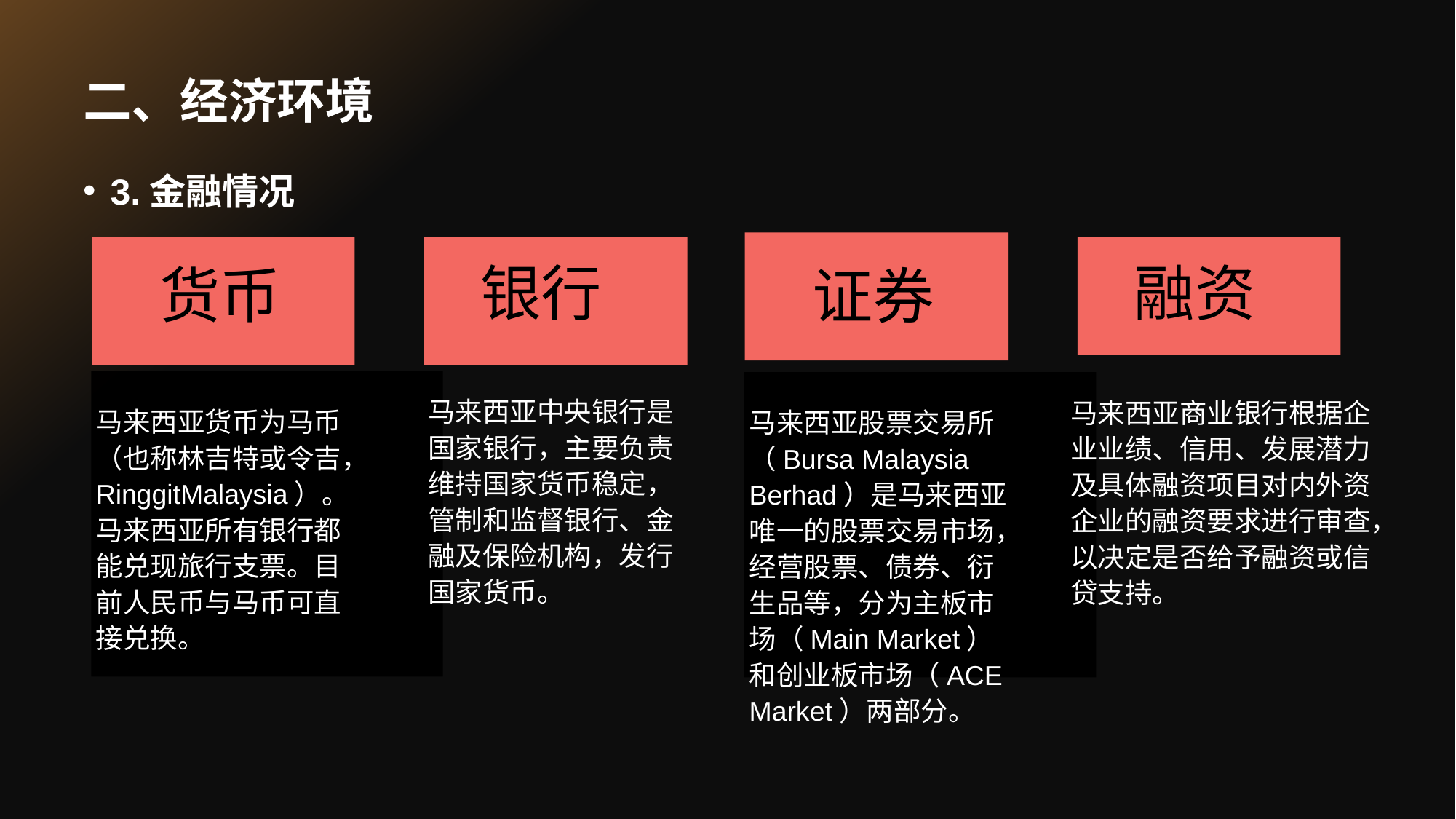

# 二、经济环境
3.金融情况

融资
银行
货币

证券

马来西亚中央银行是国家银行，主要负责维持国家货币稳定，管制和监督银行、金融及保险机构，发行国家货币。
马来西亚商业银行根据企业业绩、信用、发展潜力及具体融资项目对内外资企业的融资要求进行审查，以决定是否给予融资或信贷支持。
马来西亚货币为马币（也称林吉特或令吉，RinggitMalaysia）。马来西亚所有银行都能兑现旅行支票。目前人民币与马币可直接兑换。
马来西亚股票交易所（Bursa Malaysia Berhad）是马来西亚唯一的股票交易市场，经营股票、债券、衍生品等，分为主板市场（Main Market）和创业板市场（ACE Market）两部分。